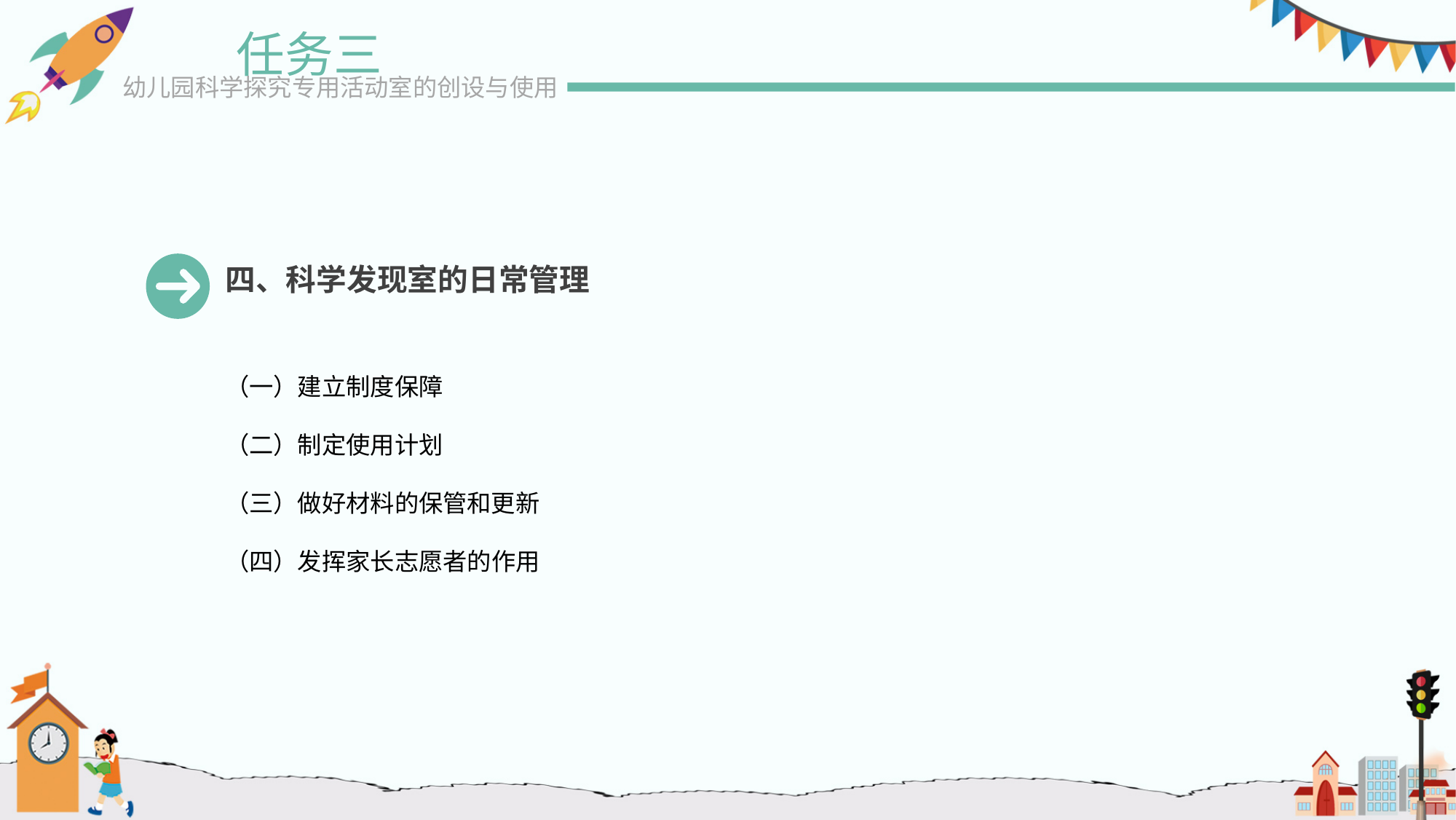

任务三
幼儿园科学探究专用活动室的创设与使用

四、科学发现室的日常管理
（一）建立制度保障
（二）制定使用计划
（三）做好材料的保管和更新
（四）发挥家长志愿者的作用